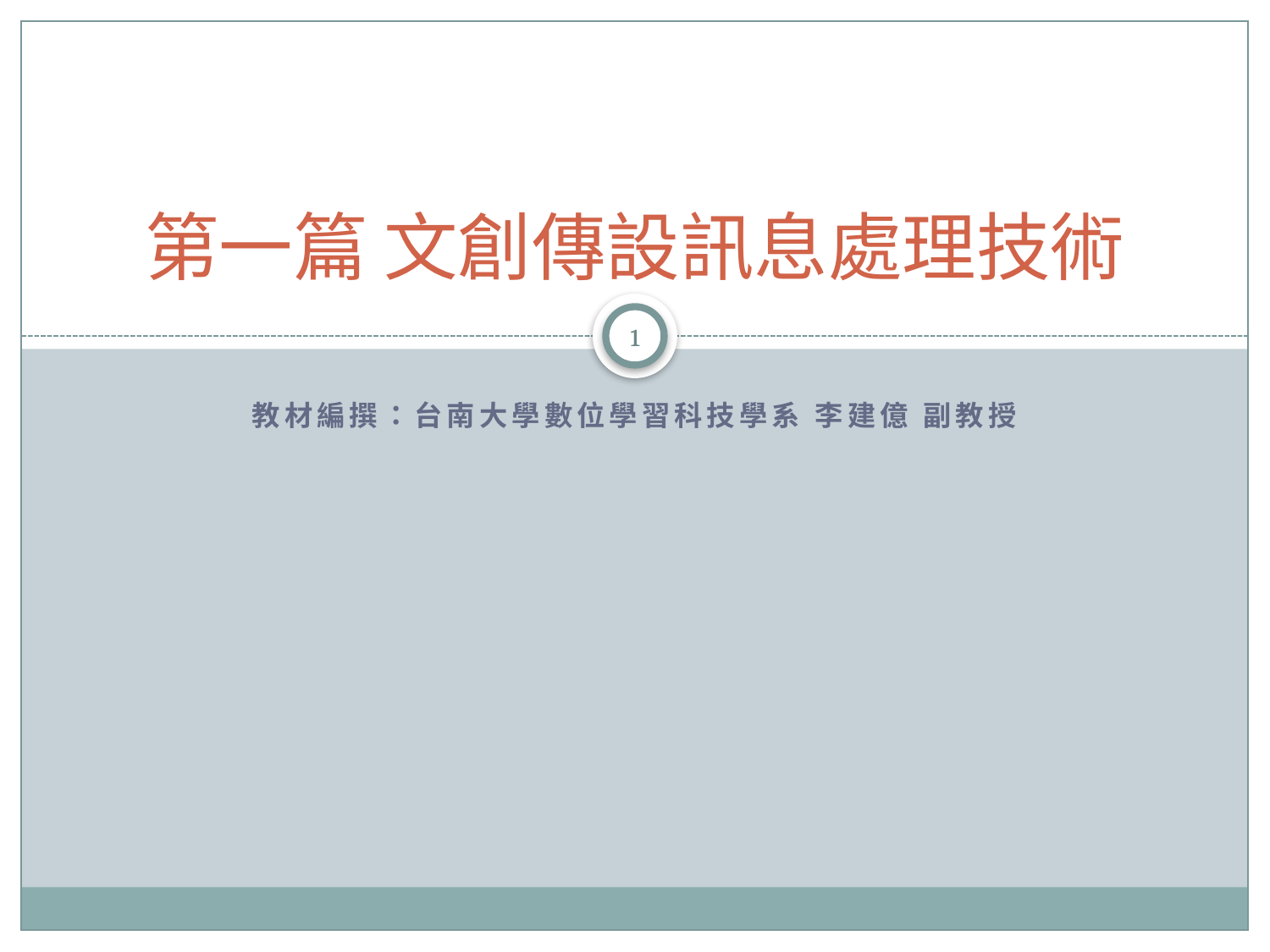

# 第一篇 文創傳設訊息處理技術
1
教材編撰：台南大學數位學習科技學系 李建億 副教授